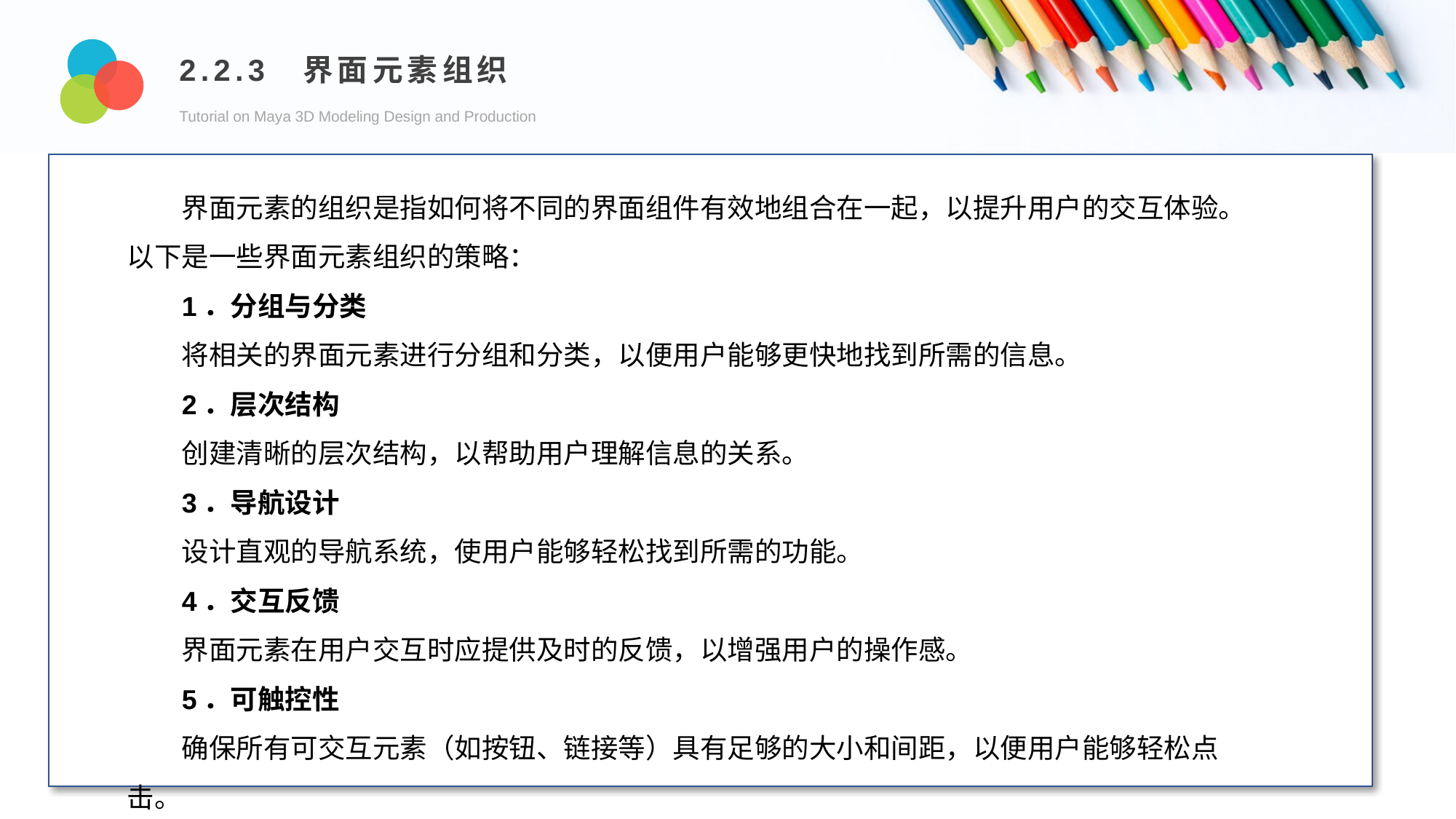

2.2.3  界面元素组织
Tutorial on Maya 3D Modeling Design and Production
Design and Production
界面元素的组织是指如何将不同的界面组件有效地组合在一起，以提升用户的交互体验。以下是一些界面元素组织的策略：
1．分组与分类
将相关的界面元素进行分组和分类，以便用户能够更快地找到所需的信息。
2．层次结构
创建清晰的层次结构，以帮助用户理解信息的关系。
3．导航设计
设计直观的导航系统，使用户能够轻松找到所需的功能。
4．交互反馈
界面元素在用户交互时应提供及时的反馈，以增强用户的操作感。
5．可触控性
确保所有可交互元素（如按钮、链接等）具有足够的大小和间距，以便用户能够轻松点击。